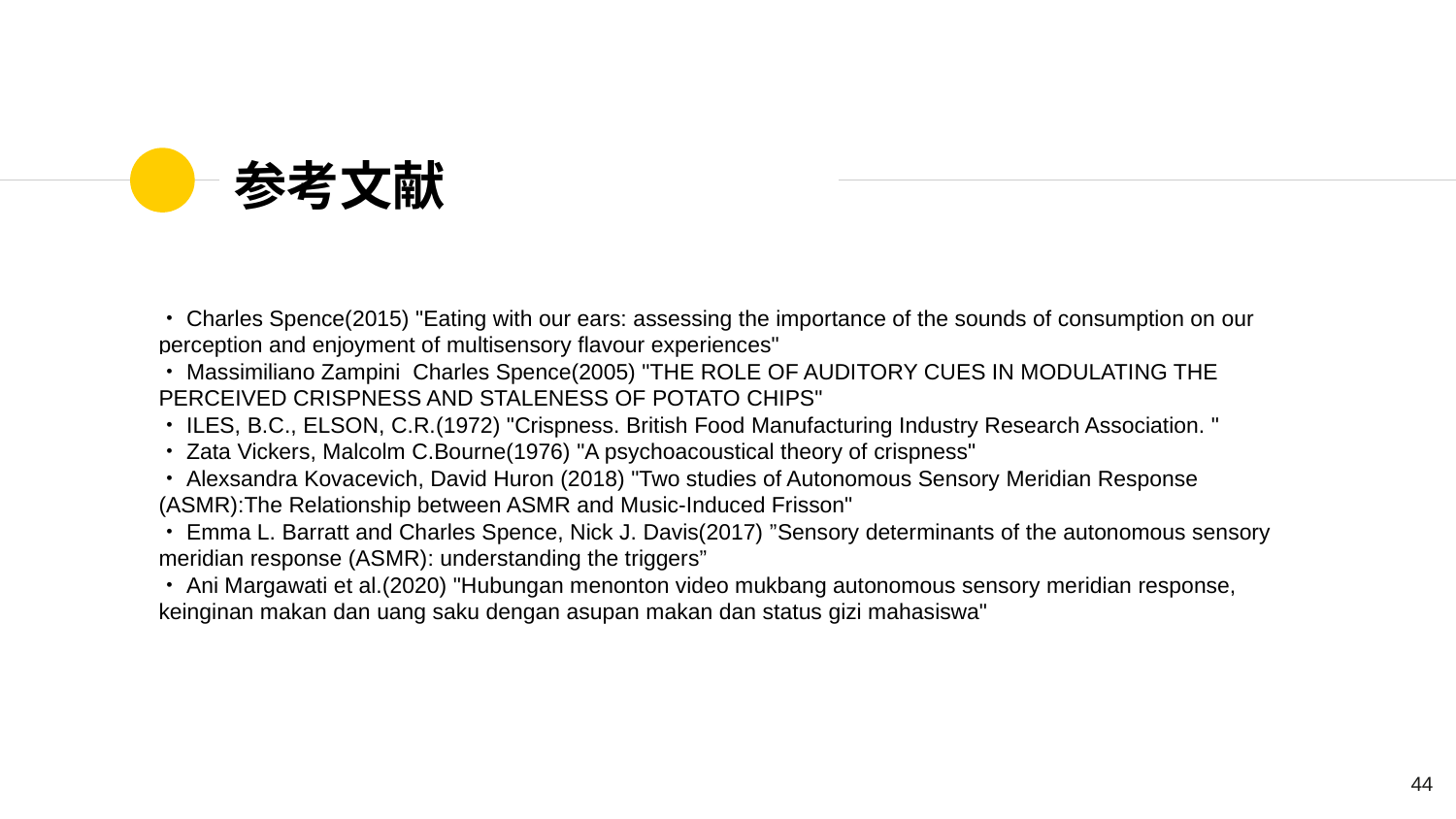

# 参考文献
・Charles Spence(2015) "Eating with our ears: assessing the importance of the sounds of consumption on our perception and enjoyment of multisensory flavour experiences"
・Massimiliano Zampini  Charles Spence(2005) "THE ROLE OF AUDITORY CUES IN MODULATING THE PERCEIVED CRISPNESS AND STALENESS OF POTATO CHIPS"
・ILES, B.C., ELSON, C.R.(1972) "Crispness. British Food Manufacturing Industry Research Association. "
・Zata Vickers, Malcolm C.Bourne(1976) "A psychoacoustical theory of crispness"
・Alexsandra Kovacevich, David Huron (2018) "Two studies of Autonomous Sensory Meridian Response (ASMR):The Relationship between ASMR and Music-Induced Frisson"
・Emma L. Barratt and Charles Spence, Nick J. Davis(2017) ”Sensory determinants of the autonomous sensory meridian response (ASMR): understanding the triggers”
・Ani Margawati et al.(2020) "Hubungan menonton video mukbang autonomous sensory meridian response, keinginan makan dan uang saku dengan asupan makan dan status gizi mahasiswa"

44